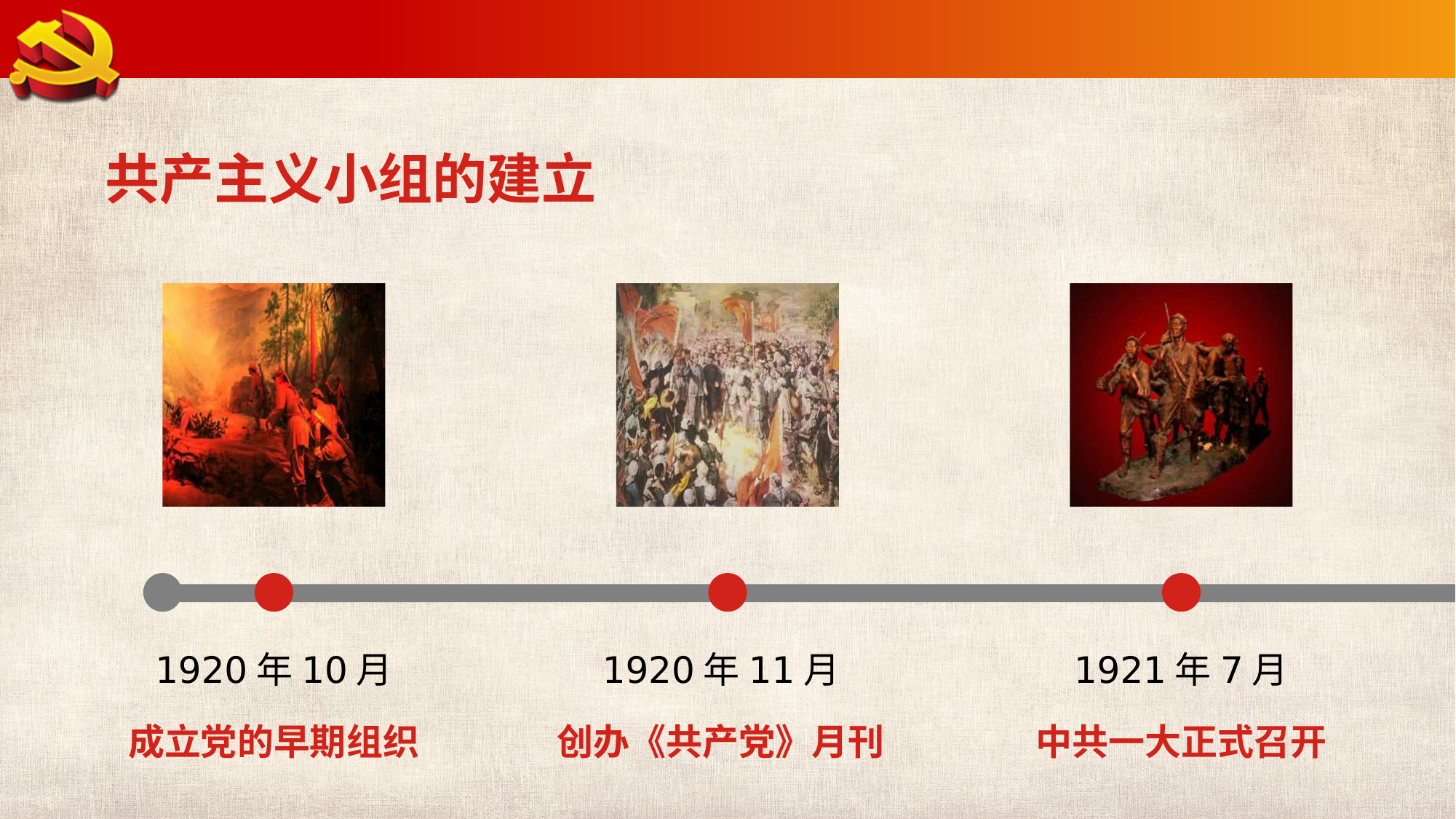

共产主义小组的建立

1920年10月
1920年11月
1921年7月
成立党的早期组织
创办《共产党》月刊
中共一大正式召开